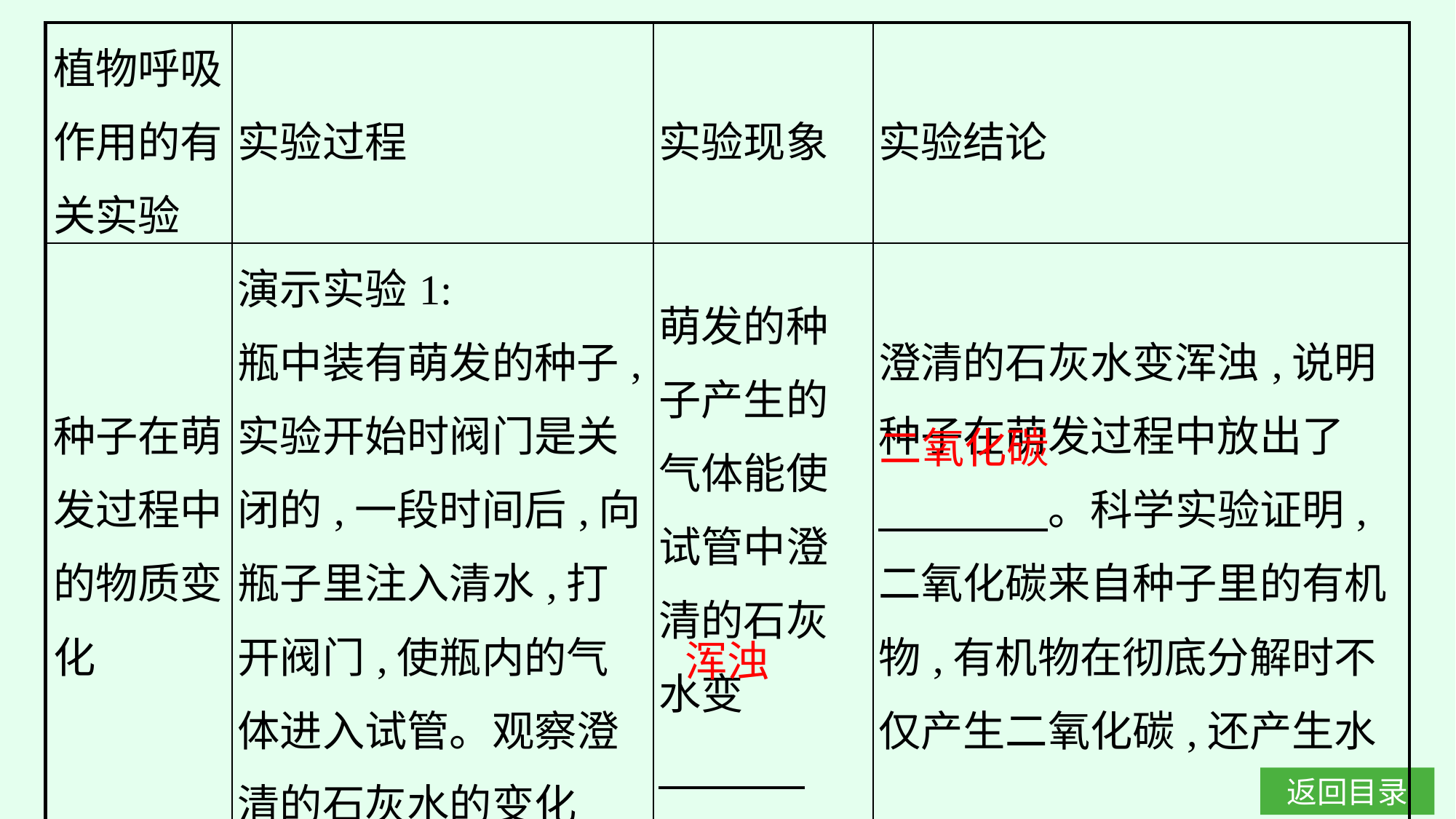

| 植物呼吸作用的有关实验 | 实验过程 | 实验现象 | 实验结论 |
| --- | --- | --- | --- |
| 种子在萌发过程中的物质变化 | 演示实验1: 瓶中装有萌发的种子,实验开始时阀门是关闭的,一段时间后,向瓶子里注入清水,打开阀门,使瓶内的气体进入试管。观察澄清的石灰水的变化 | 萌发的种子产生的气体能使试管中澄清的石灰水变 | 澄清的石灰水变浑浊,说明种子在萌发过程中放出了 　　　　。科学实验证明,二氧化碳来自种子里的有机物,有机物在彻底分解时不仅产生二氧化碳,还产生水 |
二氧化碳
浑浊